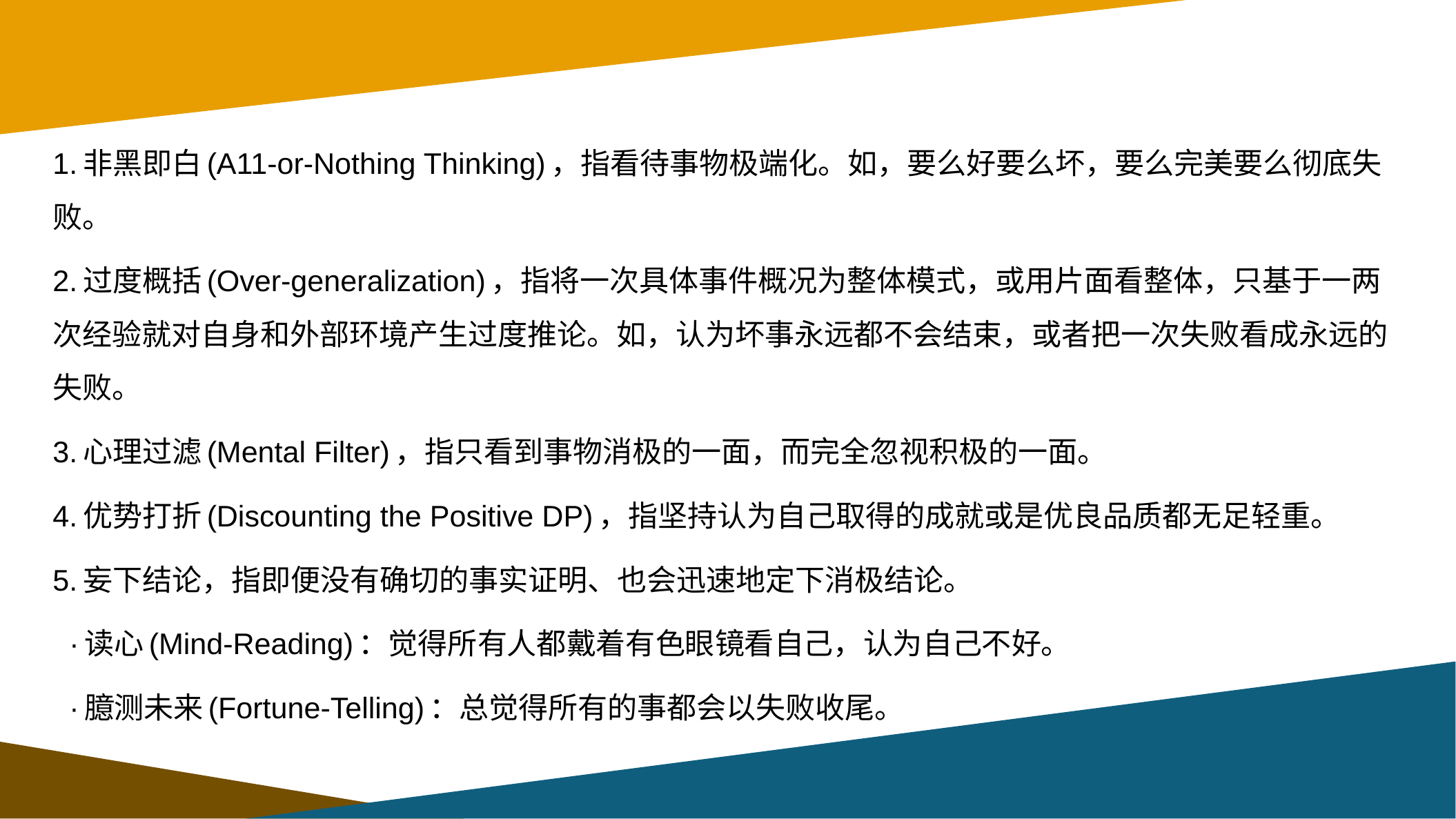

1.非黑即白(A11-or-Nothing Thinking)，指看待事物极端化。如，要么好要么坏，要么完美要么彻底失败。
2.过度概括(Over-generalization)，指将一次具体事件概况为整体模式，或用片面看整体，只基于一两次经验就对自身和外部环境产生过度推论。如，认为坏事永远都不会结束，或者把一次失败看成永远的失败。
3.心理过滤(Mental Filter)，指只看到事物消极的一面，而完全忽视积极的一面。
4.优势打折(Discounting the Positive DP)，指坚持认为自己取得的成就或是优良品质都无足轻重。
5.妄下结论，指即便没有确切的事实证明、也会迅速地定下消极结论。
  ·读心(Mind-Reading)：觉得所有人都戴着有色眼镜看自己，认为自己不好。
  ·臆测未来(Fortune-Telling)：总觉得所有的事都会以失败收尾。